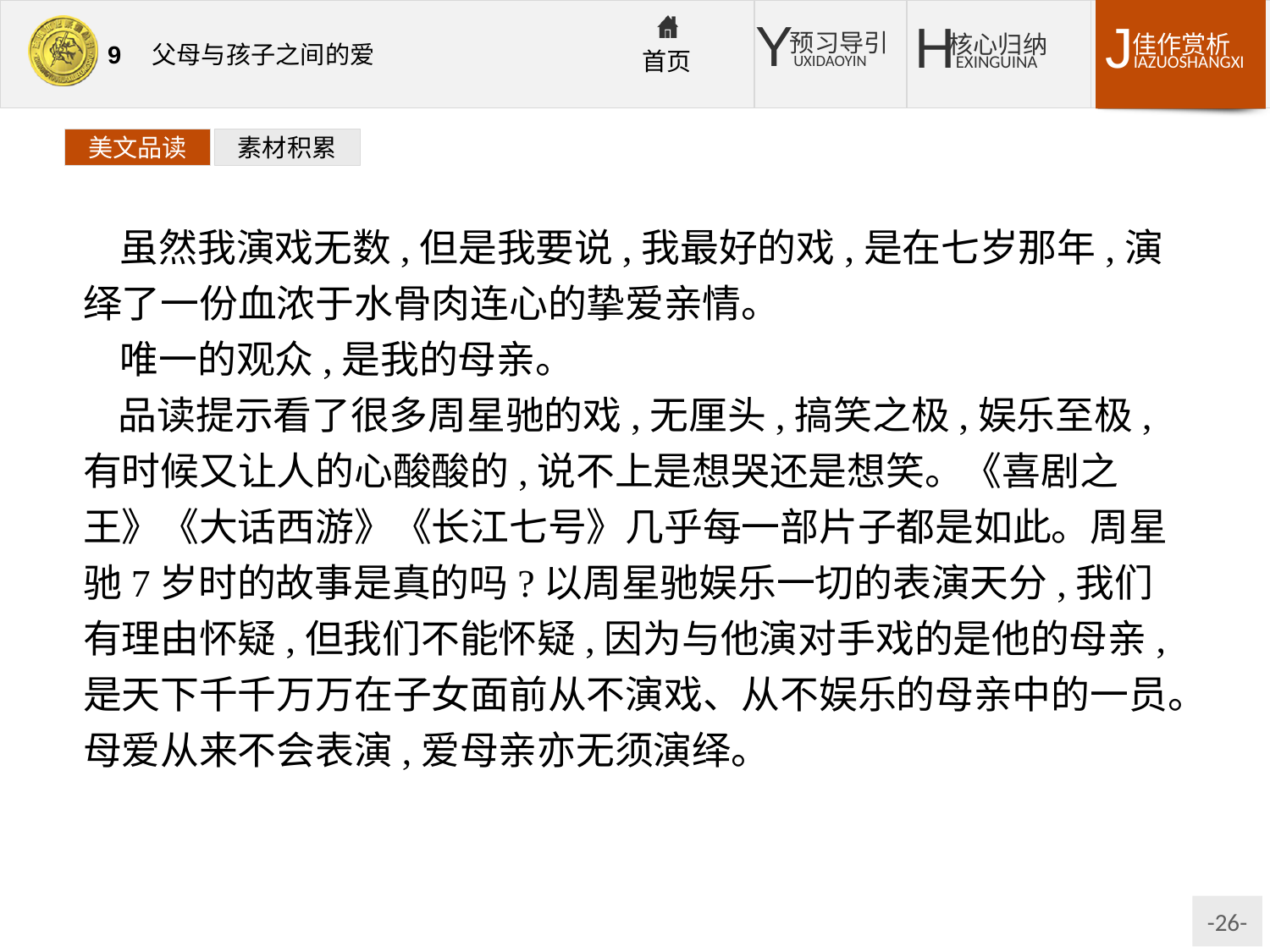

美文品读
素材积累
虽然我演戏无数,但是我要说,我最好的戏,是在七岁那年,演绎了一份血浓于水骨肉连心的挚爱亲情。
唯一的观众,是我的母亲。
品读提示看了很多周星驰的戏,无厘头,搞笑之极,娱乐至极,有时候又让人的心酸酸的,说不上是想哭还是想笑。《喜剧之王》《大话西游》《长江七号》几乎每一部片子都是如此。周星驰7岁时的故事是真的吗?以周星驰娱乐一切的表演天分,我们有理由怀疑,但我们不能怀疑,因为与他演对手戏的是他的母亲,是天下千千万万在子女面前从不演戏、从不娱乐的母亲中的一员。母爱从来不会表演,爱母亲亦无须演绎。